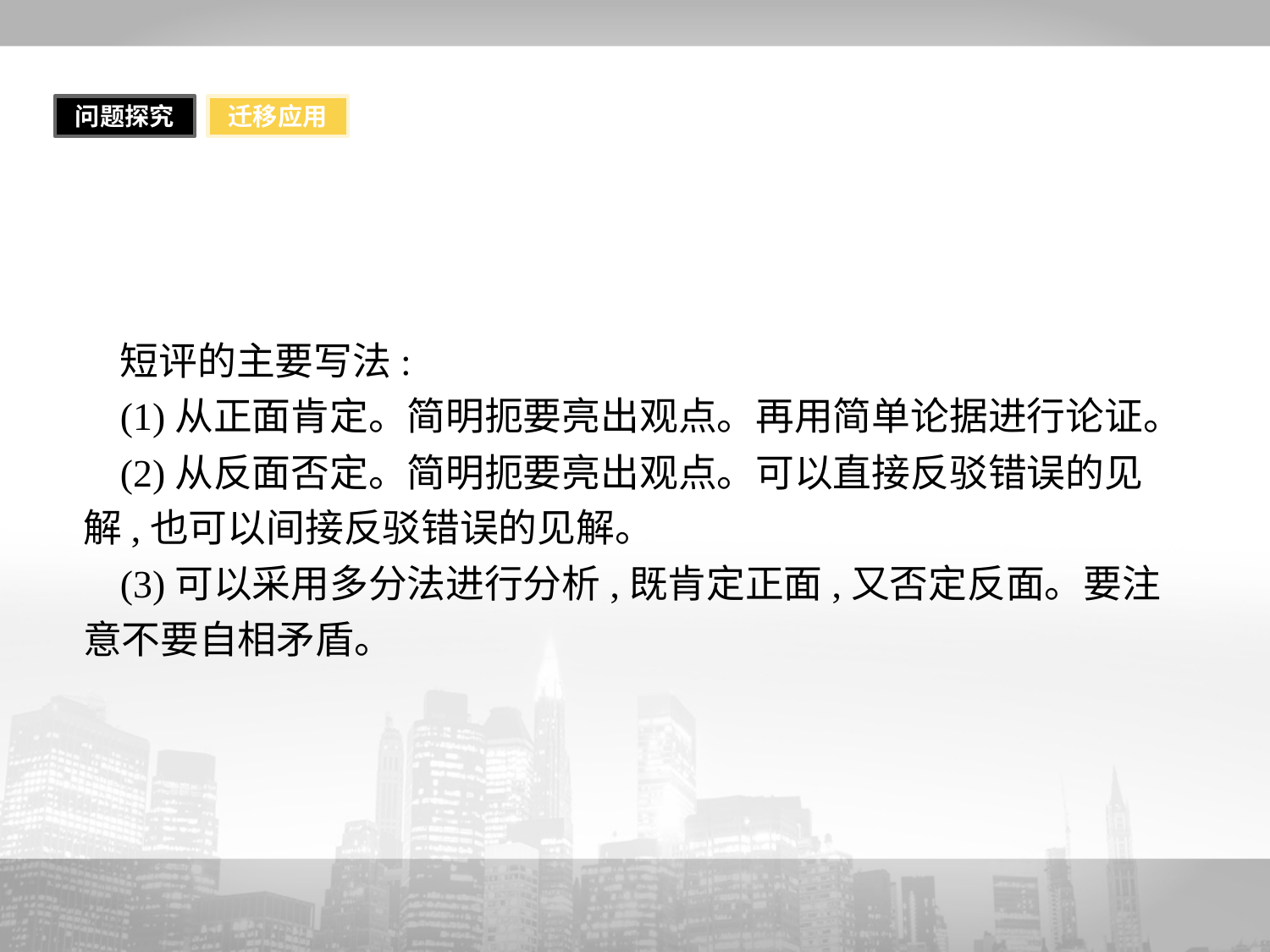

问题探究
迁移应用
短评的主要写法:
(1)从正面肯定。简明扼要亮出观点。再用简单论据进行论证。
(2)从反面否定。简明扼要亮出观点。可以直接反驳错误的见解,也可以间接反驳错误的见解。
(3)可以采用多分法进行分析,既肯定正面,又否定反面。要注意不要自相矛盾。